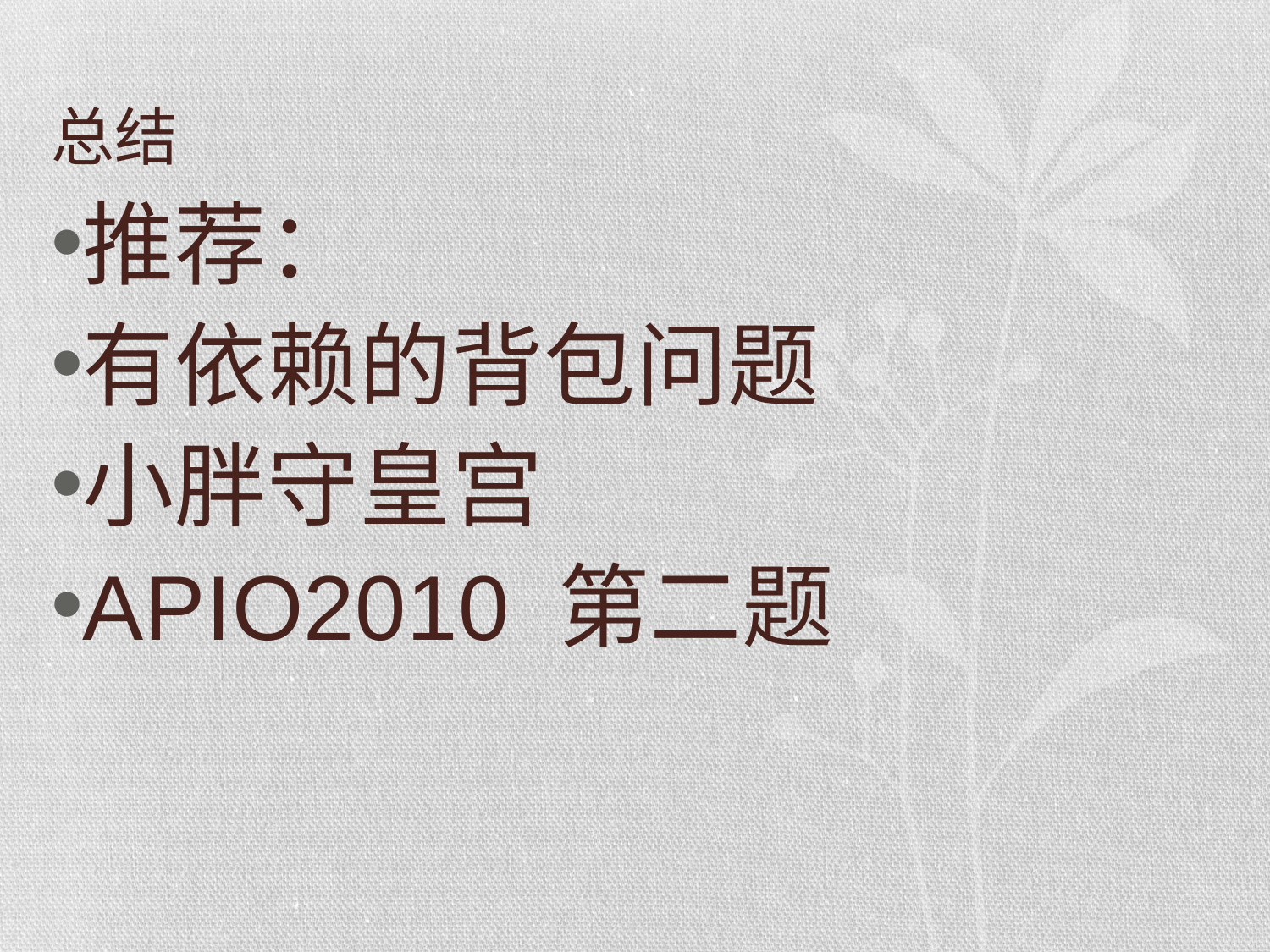

# 总结
推荐：
有依赖的背包问题
小胖守皇宫
APIO2010 第二题